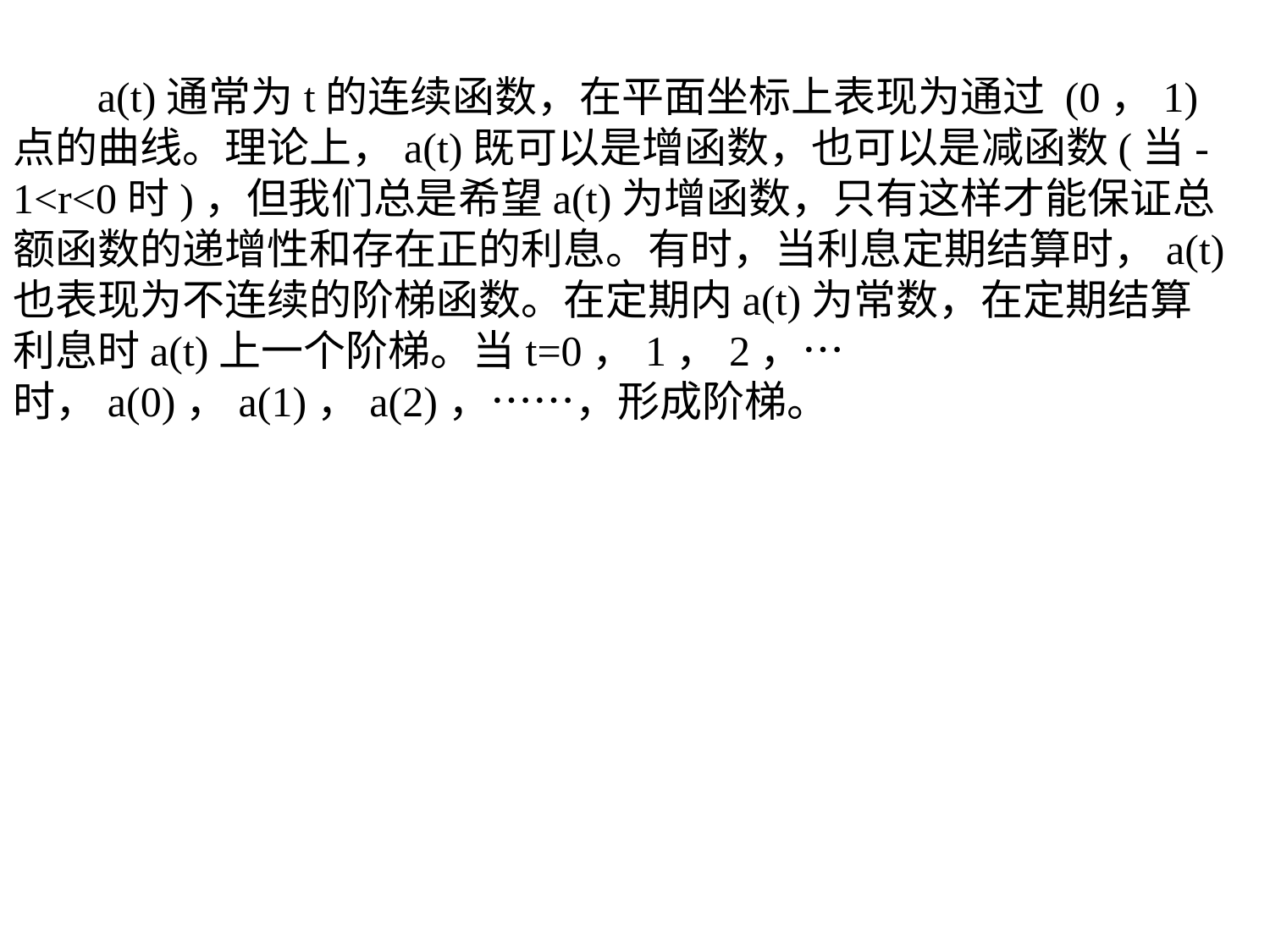

a(t)通常为t的连续函数，在平面坐标上表现为通过 (0，1)点的曲线。理论上，a(t)既可以是增函数，也可以是减函数(当-1<r<0时)，但我们总是希望a(t)为增函数，只有这样才能保证总额函数的递增性和存在正的利息。有时，当利息定期结算时，a(t)也表现为不连续的阶梯函数。在定期内a(t)为常数，在定期结算利息时a(t)上一个阶梯。当t=0，1，2，… 时，a(0)，a(1)，a(2)，……，形成阶梯。